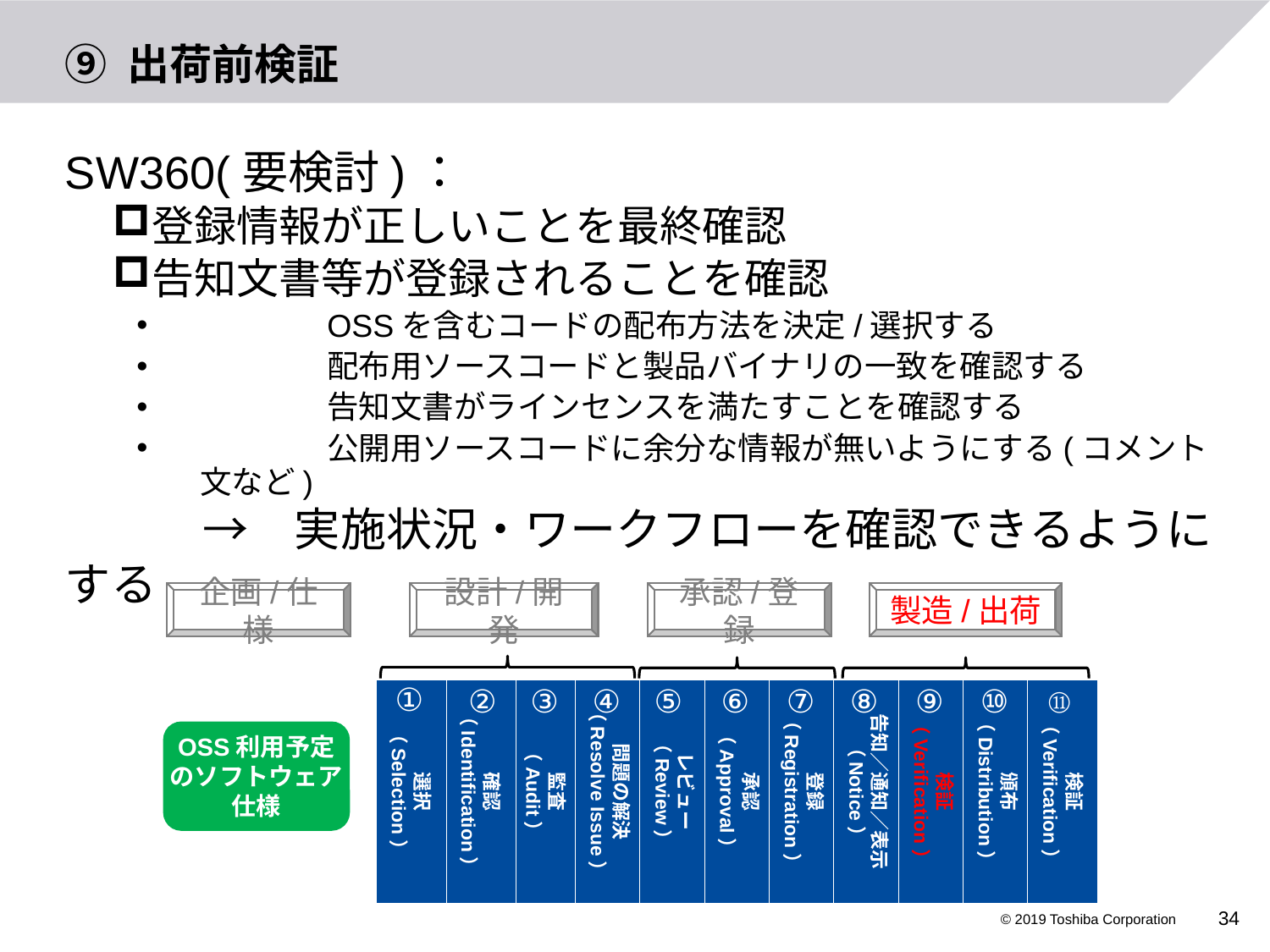

# ⑨ 出荷前検証
SW360(要検討)：
登録情報が正しいことを最終確認
告知文書等が登録されることを確認
	OSSを含むコードの配布方法を決定/選択する
	配布用ソースコードと製品バイナリの一致を確認する
	告知文書がラインセンスを満たすことを確認する
	公開用ソースコードに余分な情報が無いようにする(コメント文など)
　　　→　実施状況・ワークフローを確認できるようにする

企画/仕様
設計/開発
承認/登録
製造/出荷
①
②
③
④
⑤
⑥
⑦
⑧
⑨
⑩
⑪
選択
（Selection）
確認
（Identification）
監査
（Audit）
問題の解決
（Resolve Issue）
レビュー
（Review）
承認
（Approval）
登録
（Registration）
告知／通知／表示
（Notice）
検証
（Verification）
頒布
（Distribution）
検証
（Verification）
OSS利用予定のソフトウェア仕様